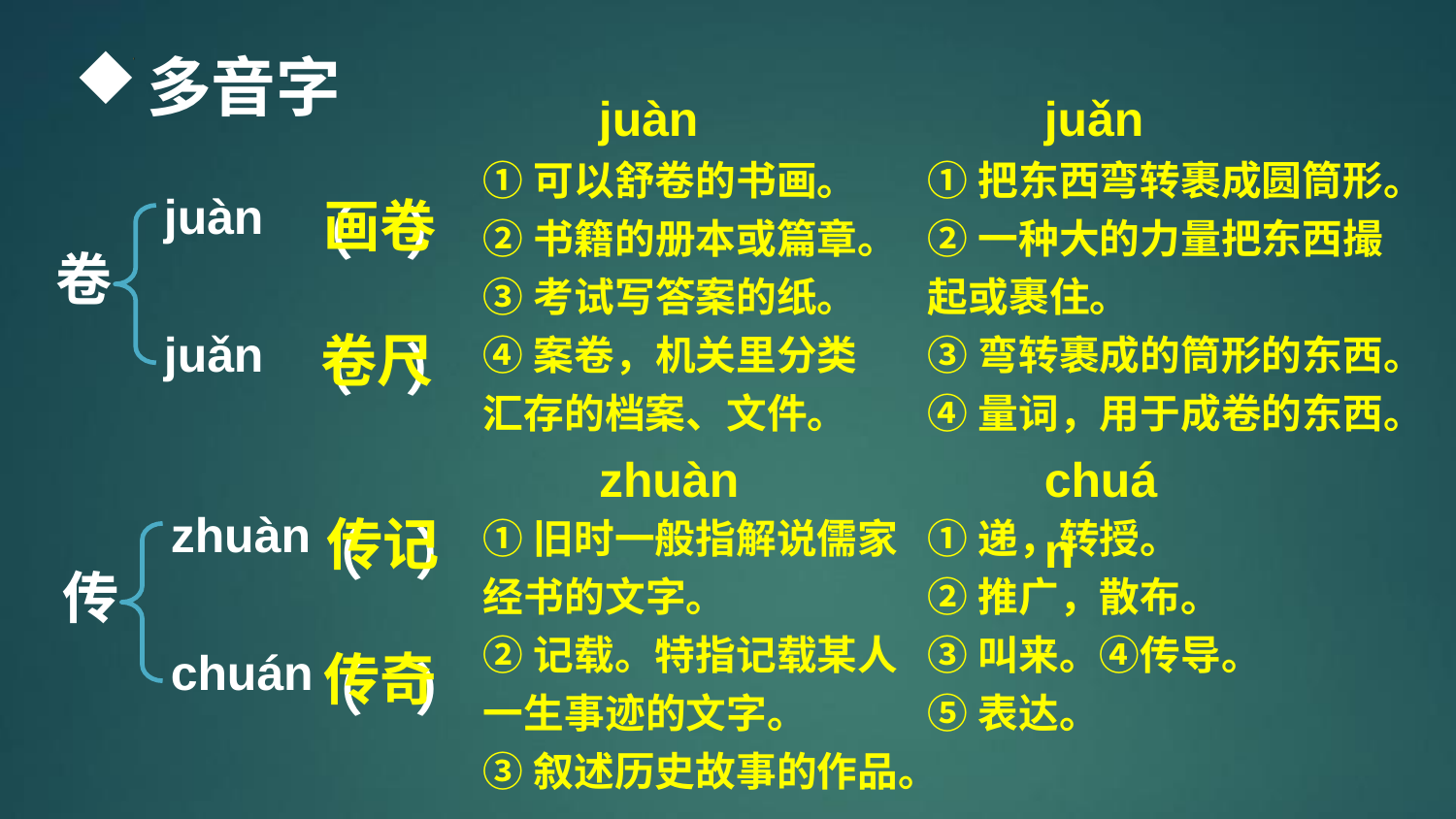

多音字
juàn
juǎn
画卷
（    ）
（    ）
①可以舒卷的书画。
②书籍的册本或篇章。
③考试写答案的纸。
④案卷，机关里分类汇存的档案、文件。
①把东西弯转裹成圆筒形。
②一种大的力量把东西撮起或裹住。
③弯转裹成的筒形的东西。
④量词，用于成卷的东西。
juàn

卷
卷尺
juǎn
zhuàn
chuán
传记
（    ）
（    ）
zhuàn
①旧时一般指解说儒家经书的文字。
②记载。特指记载某人一生事迹的文字。
③叙述历史故事的作品。
①递，转授。
②推广，散布。
③叫来。④传导。
⑤表达。

传
传奇
chuán